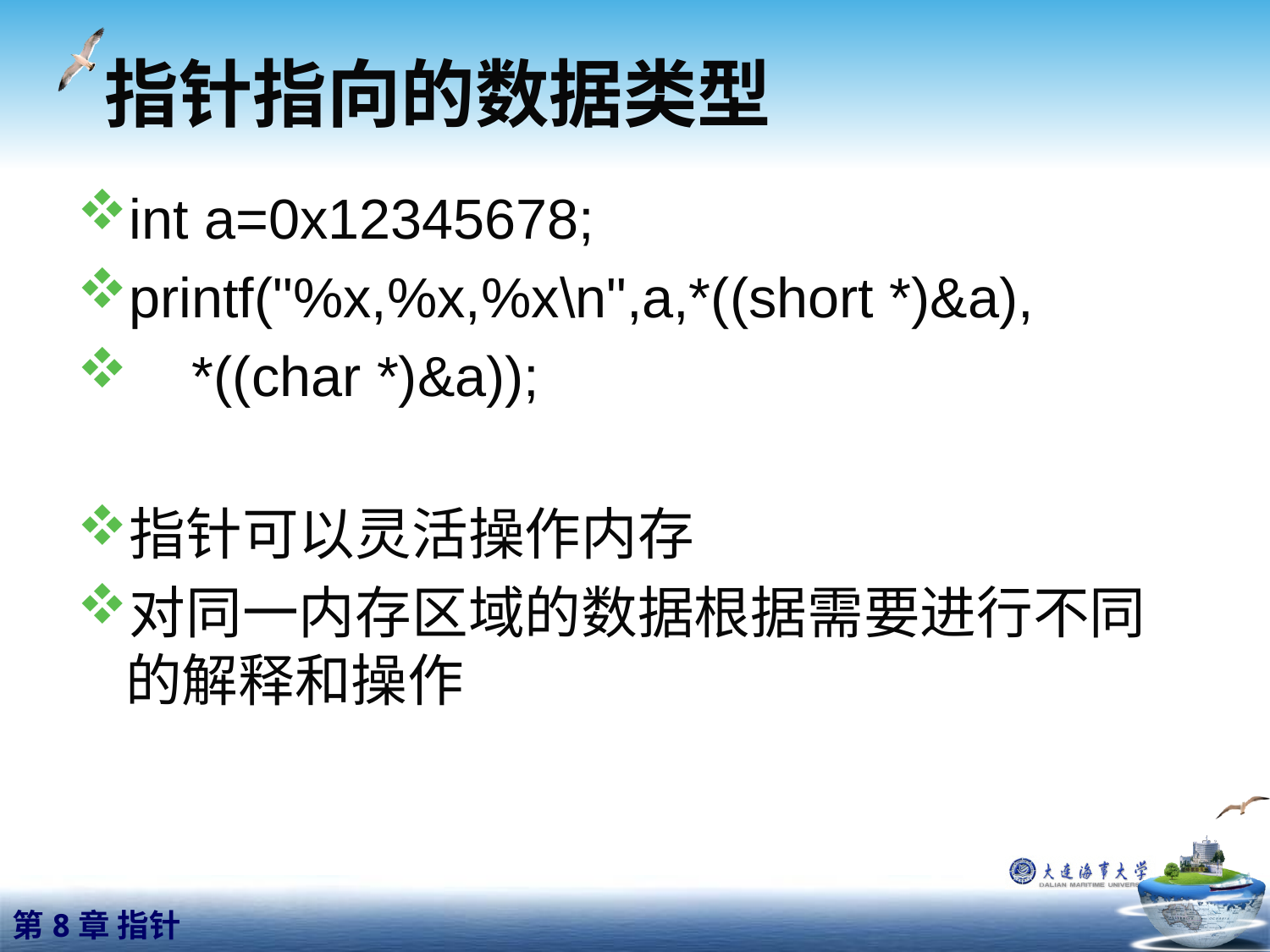

# 指针指向的数据类型
int a=0x12345678;
printf("%x,%x,%x\n",a,*((short *)&a),
    *((char *)&a));

指针可以灵活操作内存
对同一内存区域的数据根据需要进行不同的解释和操作